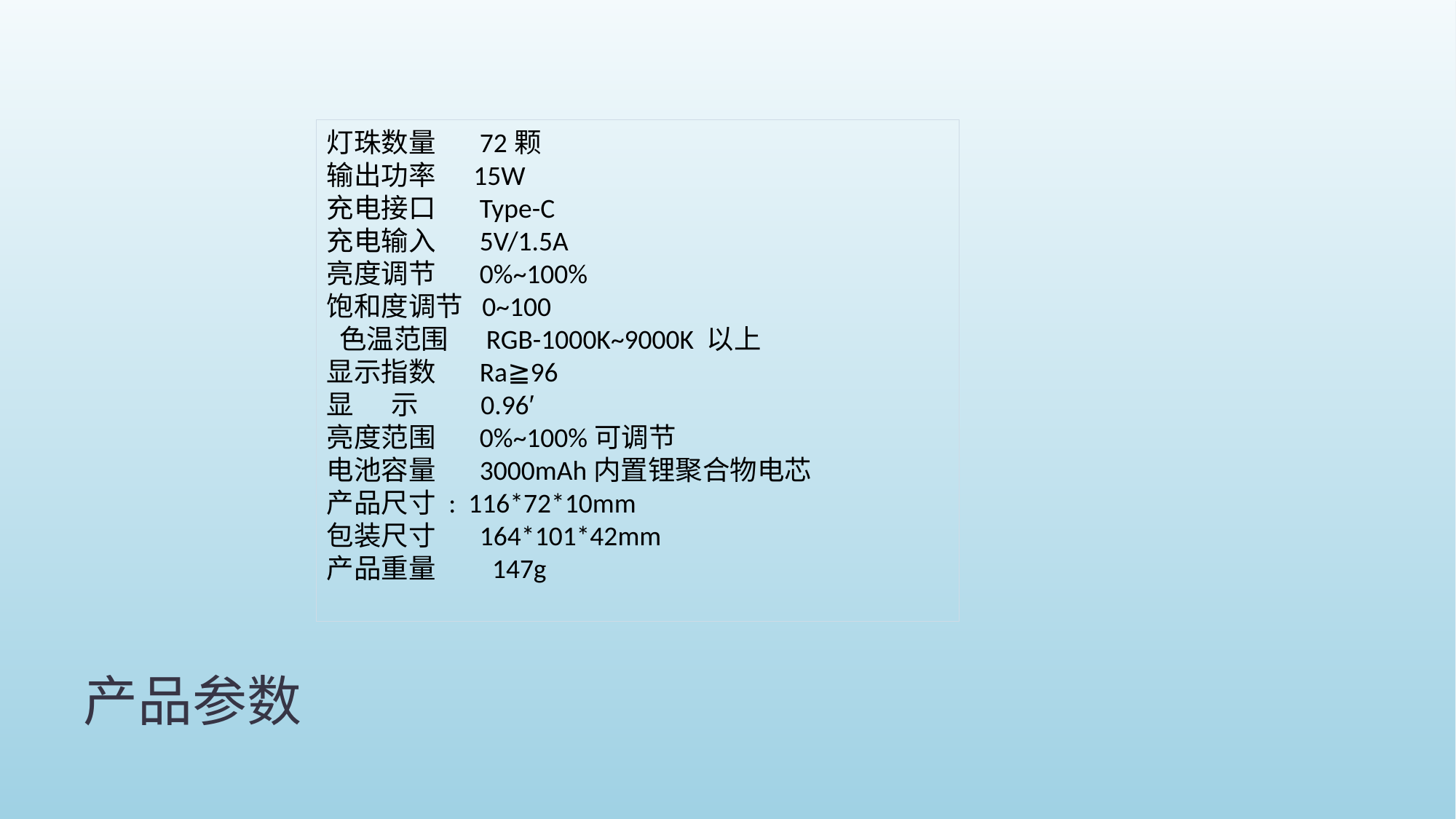

灯珠数量      72颗
输出功率     15W
充电接口      Type-C
充电输入      5V/1.5A
亮度调节      0%~100%
饱和度调节  0~100
 色温范围     RGB-1000K~9000K 以上
显示指数      Ra≧96
显      示         0.96′
亮度范围      0%~100%可调节
电池容量      3000mAh内置锂聚合物电芯
产品尺寸 :  116*72*10mm
包装尺寸      164*101*42mm
产品重量        147g

# 产品参数